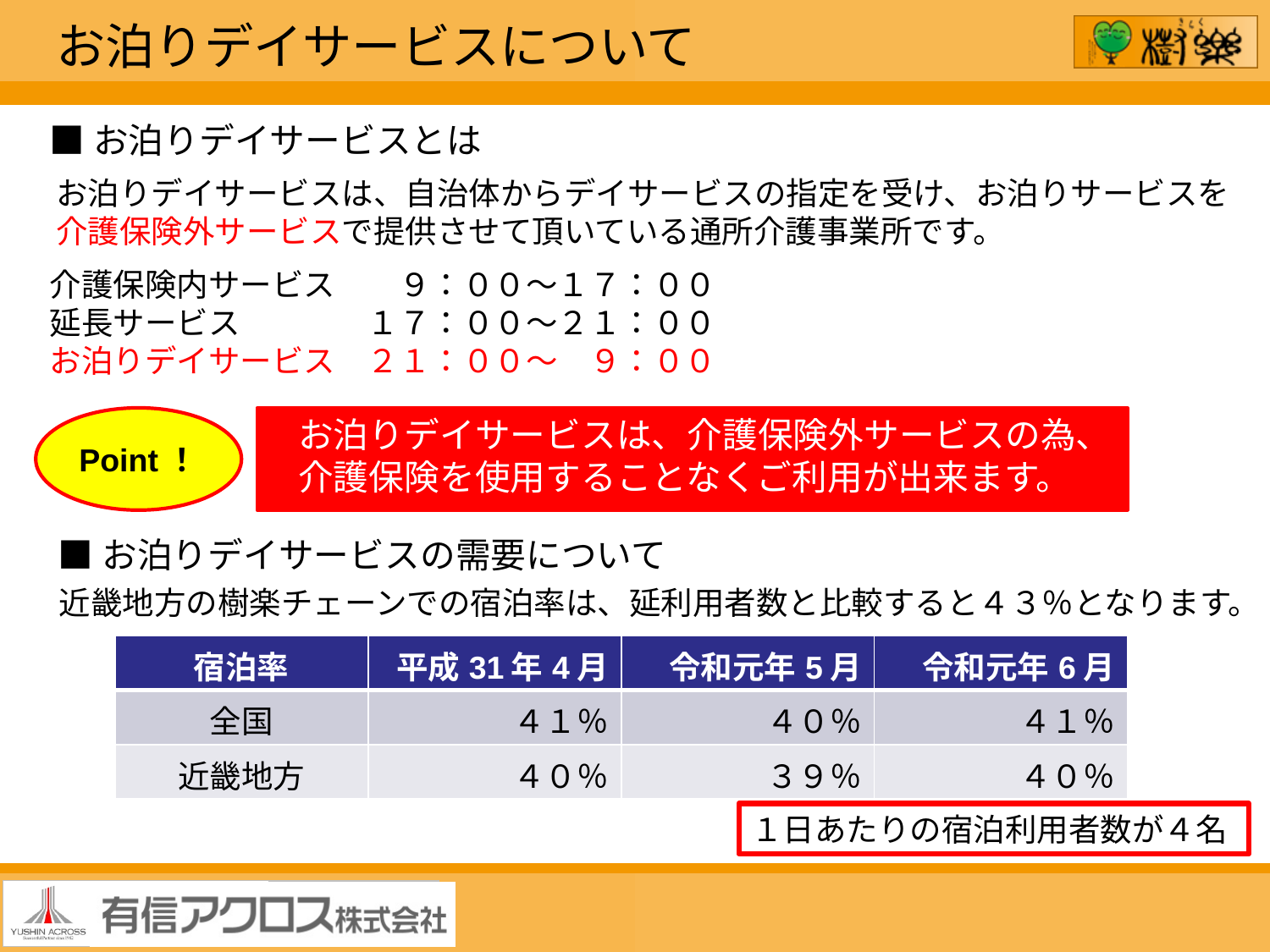

お泊りデイサービスについて
■お泊りデイサービスとは
お泊りデイサービスは、自治体からデイサービスの指定を受け、お泊りサービスを
介護保険外サービスで提供させて頂いている通所介護事業所です。

介護保険内サービス　　９：００～１７：００
延長サービス　　　　１７：００～２１：００
お泊りデイサービス　２１：００～　９：００
お泊りデイサービスは、介護保険外サービスの為、
介護保険を使用することなくご利用が出来ます。
Point！

■お泊りデイサービスの需要について
近畿地方の樹楽チェーンでの宿泊率は、延利用者数と比較すると４３％となります。
| 宿泊率 | 平成31年4月 | 令和元年5月 | 令和元年6月 |
| --- | --- | --- | --- |
| 全国 | ４１％ | ４０％ | ４１％ |
| 近畿地方 | ４０％ | ３９％ | ４０％ |
１日あたりの宿泊利用者数が４名